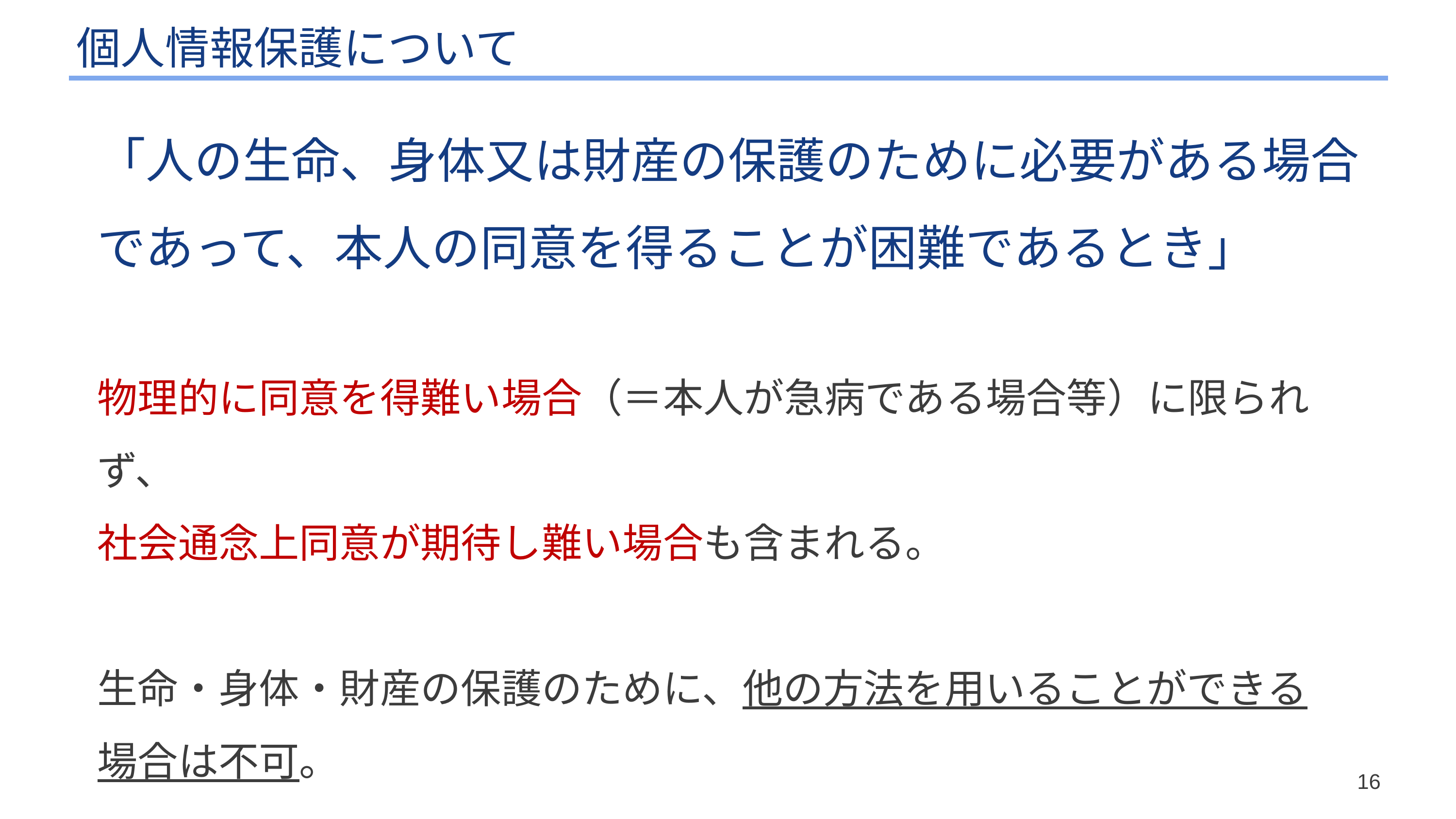

# 個人情報保護について
「人の生命、身体又は財産の保護のために必要がある場合であって、本人の同意を得ることが困難であるとき」

物理的に同意を得難い場合（＝本人が急病である場合等）に限られず、
社会通念上同意が期待し難い場合も含まれる。

生命・身体・財産の保護のために、他の方法を用いることができる
場合は不可。
16